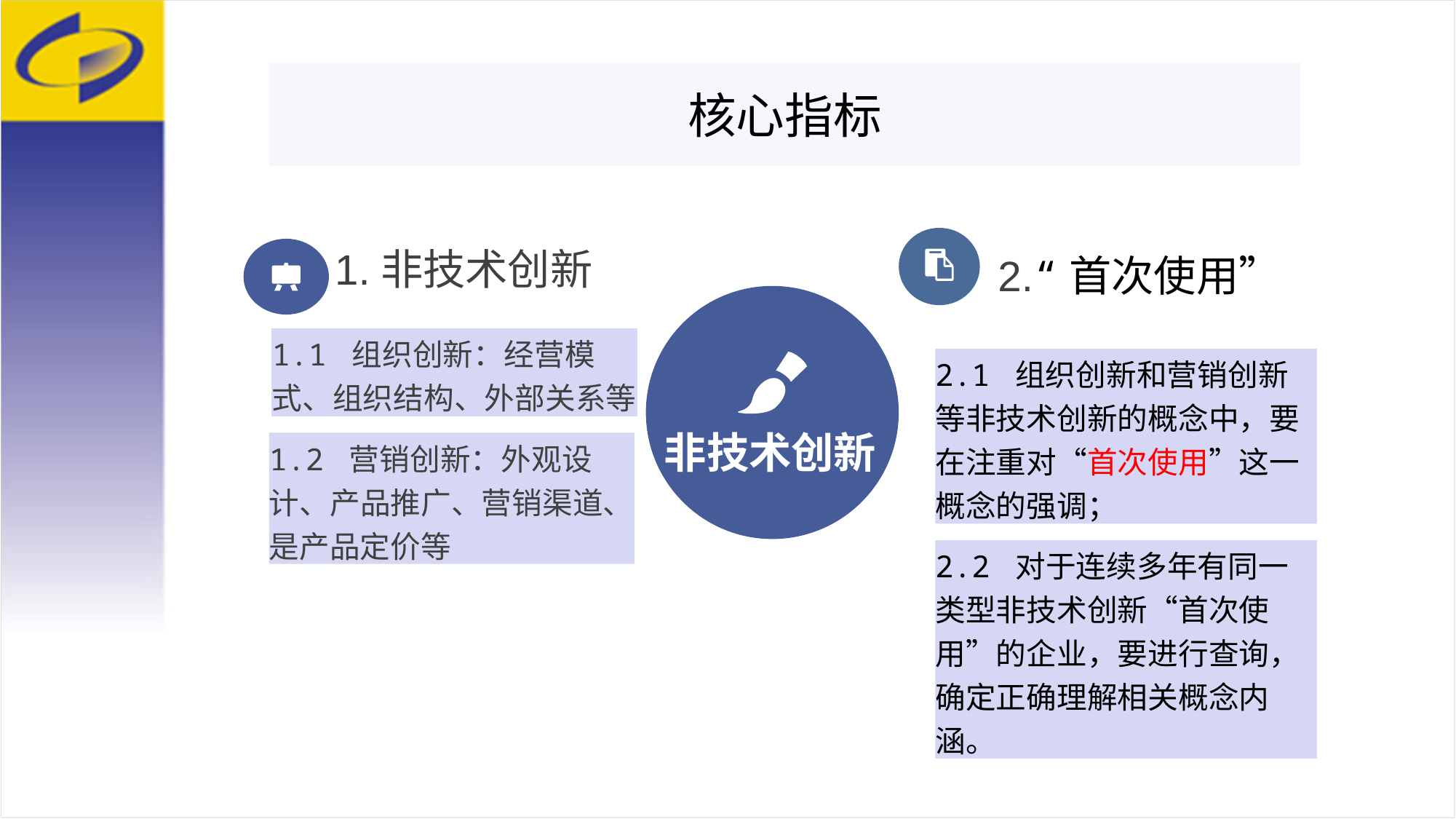

核心指标

2.“首次使用”

2.1 组织创新和营销创新等非技术创新的概念中，要在注重对“首次使用”这一概念的强调；
2.2 对于连续多年有同一类型非技术创新“首次使用”的企业，要进行查询，确定正确理解相关概念内涵。
1.非技术创新

1.1 组织创新：经营模式、组织结构、外部关系等
1.2 营销创新：外观设计、产品推广、营销渠道、是产品定价等

非技术创新

18